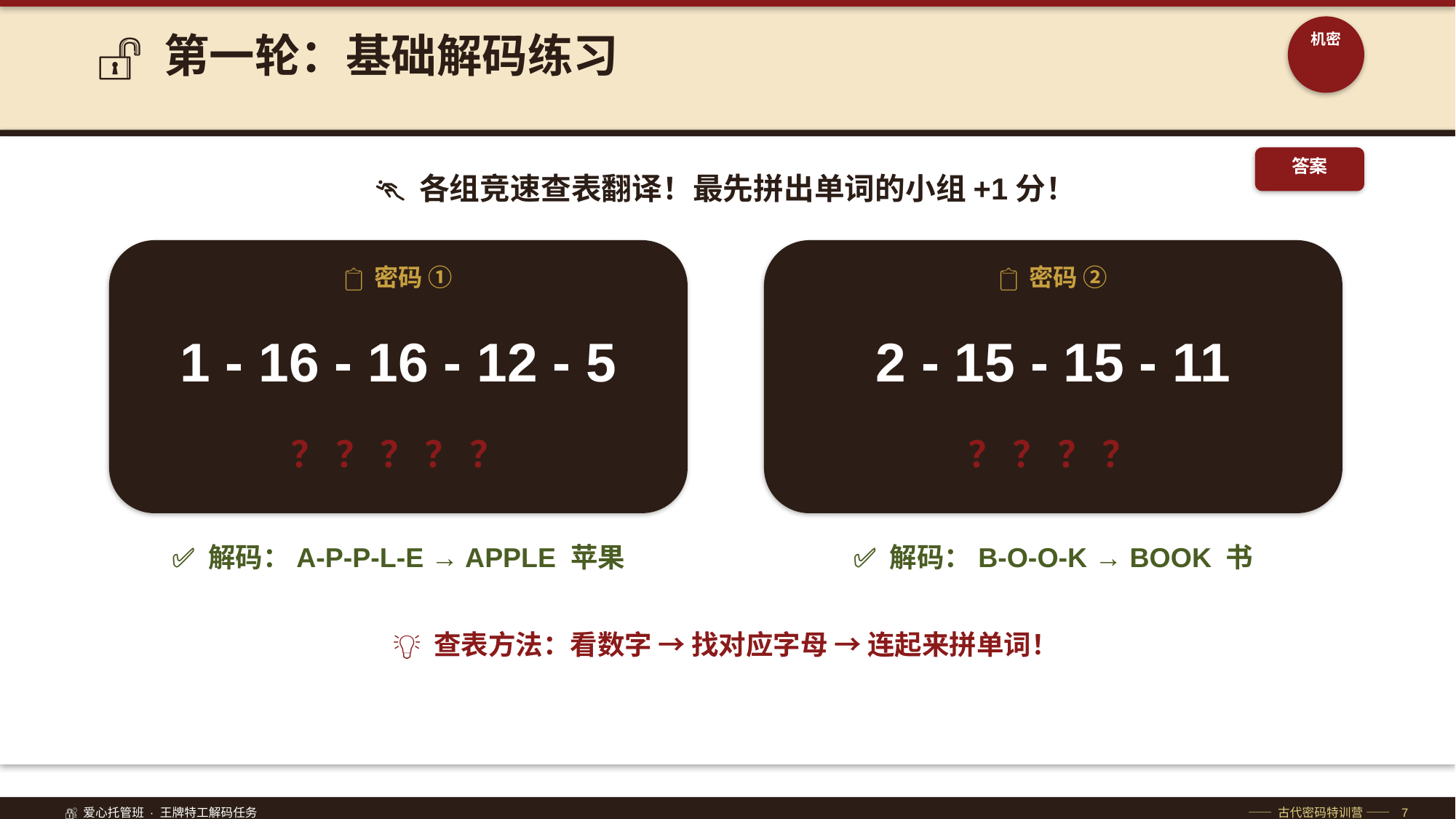

🔓 第一轮：基础解码练习
机密

答案
🏃 各组竞速查表翻译！最先拼出单词的小组+1分！

📋 密码 ①
📋 密码 ②
1 - 16 - 16 - 12 - 5
2 - 15 - 15 - 11
？ ？ ？ ？ ？
？ ？ ？ ？
✅ 解码：A-P-P-L-E → APPLE 苹果
✅ 解码：B-O-O-K → BOOK 书
💡 查表方法：看数字 → 找对应字母 → 连起来拼单词！

🔐 爱心托管班 · 王牌特工解码任务
—— 古代密码特训营 ——   7